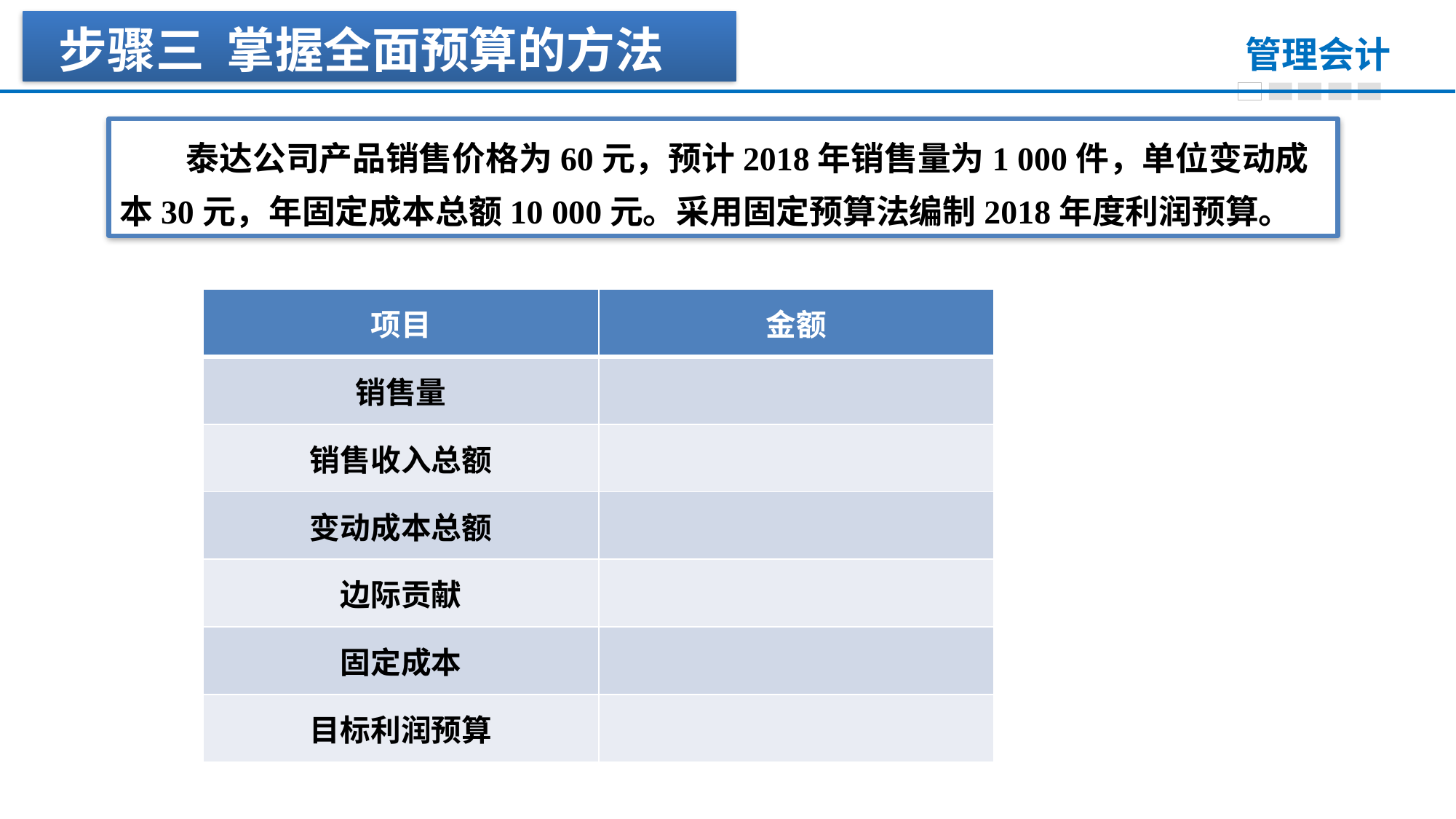

步骤三  掌握全面预算的方法
　　泰达公司产品销售价格为60元，预计2018年销售量为1 000件，单位变动成本30元，年固定成本总额10 000元。采用固定预算法编制2018年度利润预算。
| 项目 | 金额 |
| --- | --- |
| 销售量 |  |
| 销售收入总额 |  |
| 变动成本总额 |  |
| 边际贡献 |  |
| 固定成本 |  |
| 目标利润预算 |  |